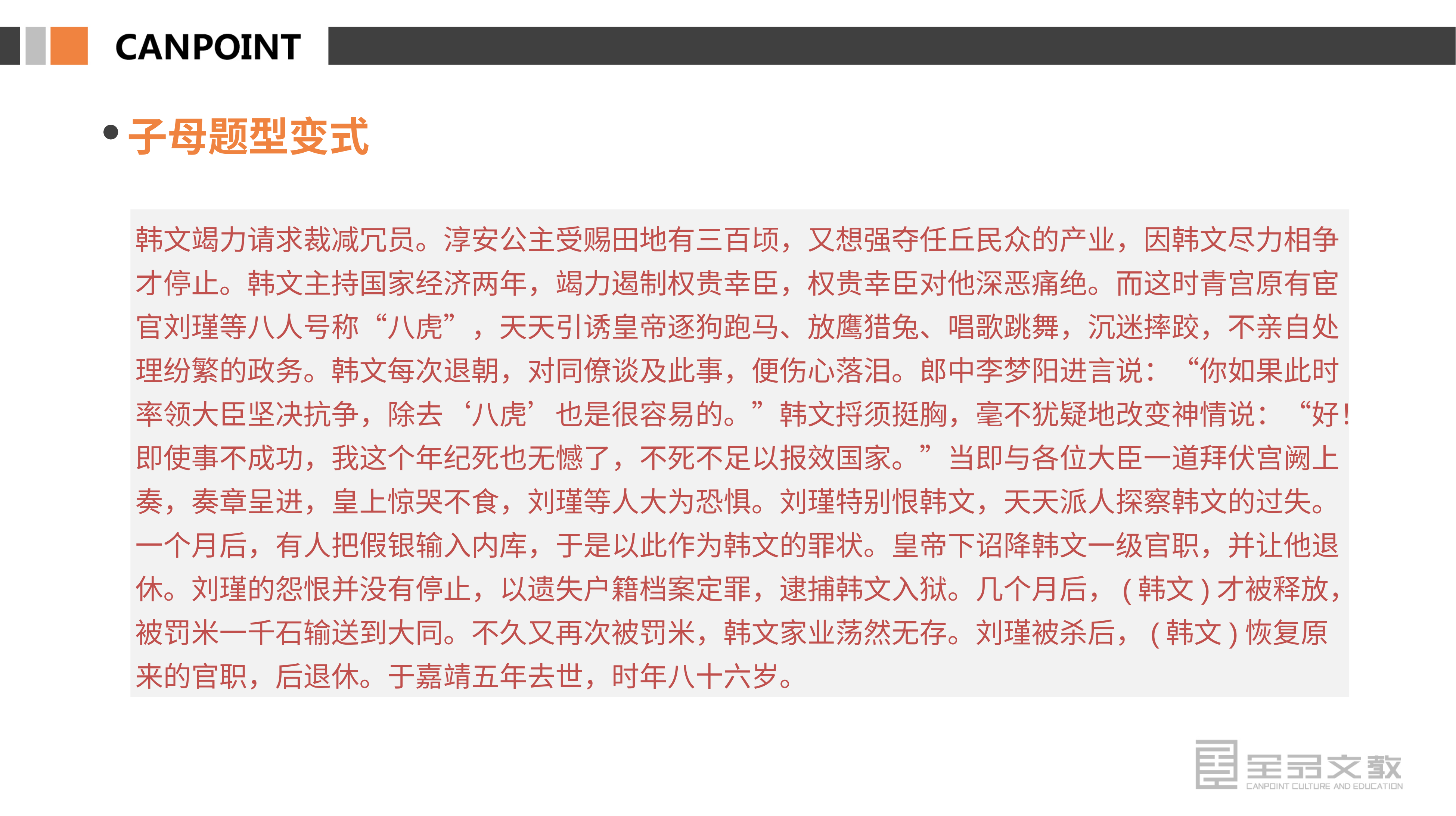

子母题型变式

韩文竭力请求裁减冗员。淳安公主受赐田地有三百顷，又想强夺任丘民众的产业，因韩文尽力相争才停止。韩文主持国家经济两年，竭力遏制权贵幸臣，权贵幸臣对他深恶痛绝。而这时青宫原有宦官刘瑾等八人号称“八虎”，天天引诱皇帝逐狗跑马、放鹰猎兔、唱歌跳舞，沉迷摔跤，不亲自处理纷繁的政务。韩文每次退朝，对同僚谈及此事，便伤心落泪。郎中李梦阳进言说：“你如果此时率领大臣坚决抗争，除去‘八虎’也是很容易的。”韩文捋须挺胸，毫不犹疑地改变神情说：“好！即使事不成功，我这个年纪死也无憾了，不死不足以报效国家。”当即与各位大臣一道拜伏宫阙上奏，奏章呈进，皇上惊哭不食，刘瑾等人大为恐惧。刘瑾特别恨韩文，天天派人探察韩文的过失。一个月后，有人把假银输入内库，于是以此作为韩文的罪状。皇帝下诏降韩文一级官职，并让他退休。刘瑾的怨恨并没有停止，以遗失户籍档案定罪，逮捕韩文入狱。几个月后，(韩文)才被释放，被罚米一千石输送到大同。不久又再次被罚米，韩文家业荡然无存。刘瑾被杀后，(韩文)恢复原来的官职，后退休。于嘉靖五年去世，时年八十六岁。